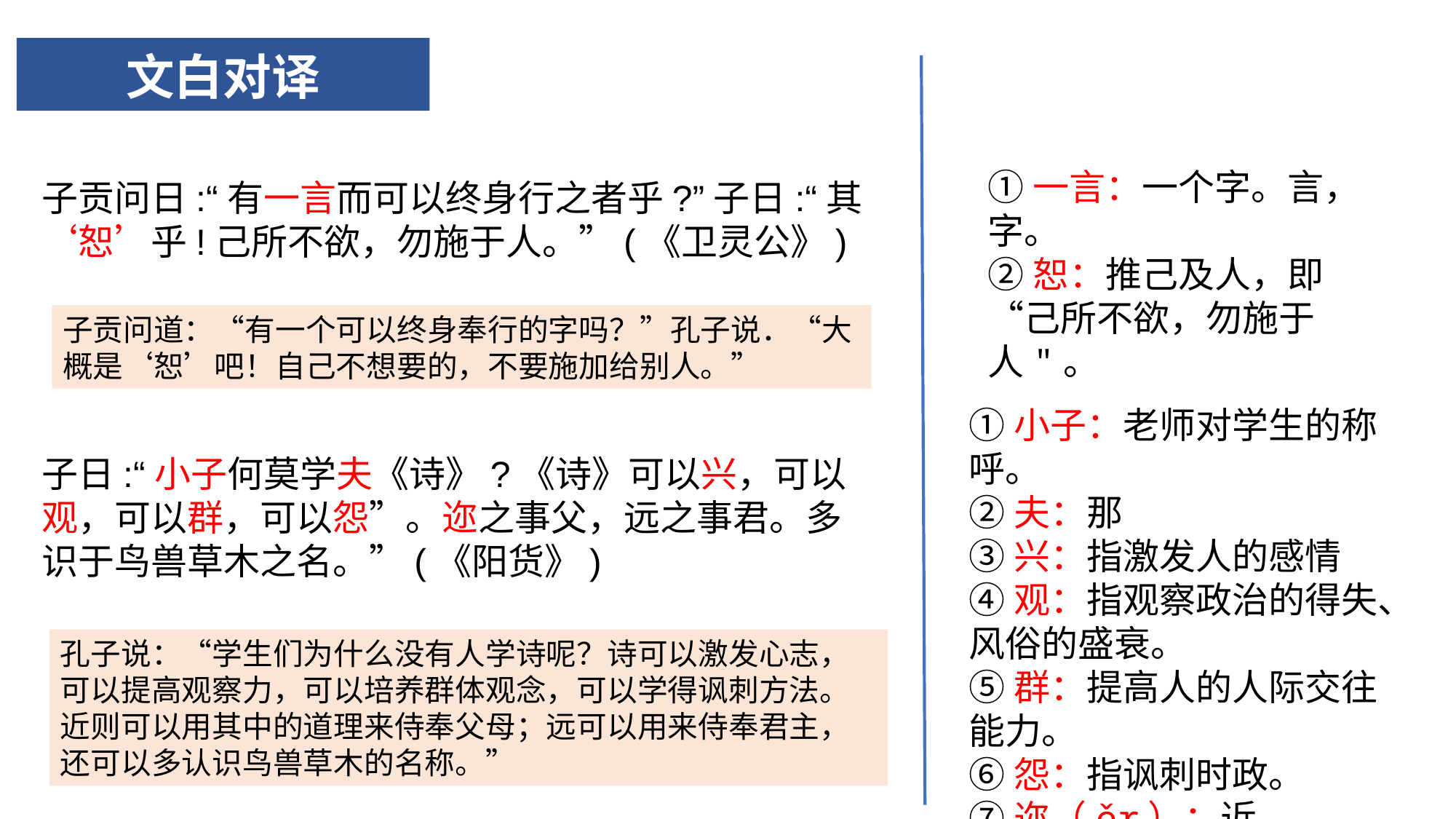

# 文白对译
①一言：一个字。言，字。
②恕：推己及人，即“己所不欲，勿施于人"。
子贡问日:“有一言而可以终身行之者乎?”子日:“其‘恕’乎!己所不欲，勿施于人。”(《卫灵公》)

子贡问道：“有一个可以终身奉行的字吗？”孔子说．“大概是‘恕’吧！自己不想要的，不要施加给别人。”
①小子：老师对学生的称呼。
②夫：那
③兴：指激发人的感情
④观：指观察政治的得失、风俗的盛衰。
⑤群：提高人的人际交往能力。
⑥怨：指讽刺时政。
⑦迩（ěr）：近。
子日:“小子何莫学夫《诗》?《诗》可以兴，可以观，可以群，可以怨”。迩之事父，远之事君。多识于鸟兽草木之名。”(《阳货》)
孔子说：“学生们为什么没有人学诗呢？诗可以激发心志，可以提高观察力，可以培养群体观念，可以学得讽刺方法。近则可以用其中的道理来侍奉父母；远可以用来侍奉君主，还可以多认识鸟兽草木的名称。”